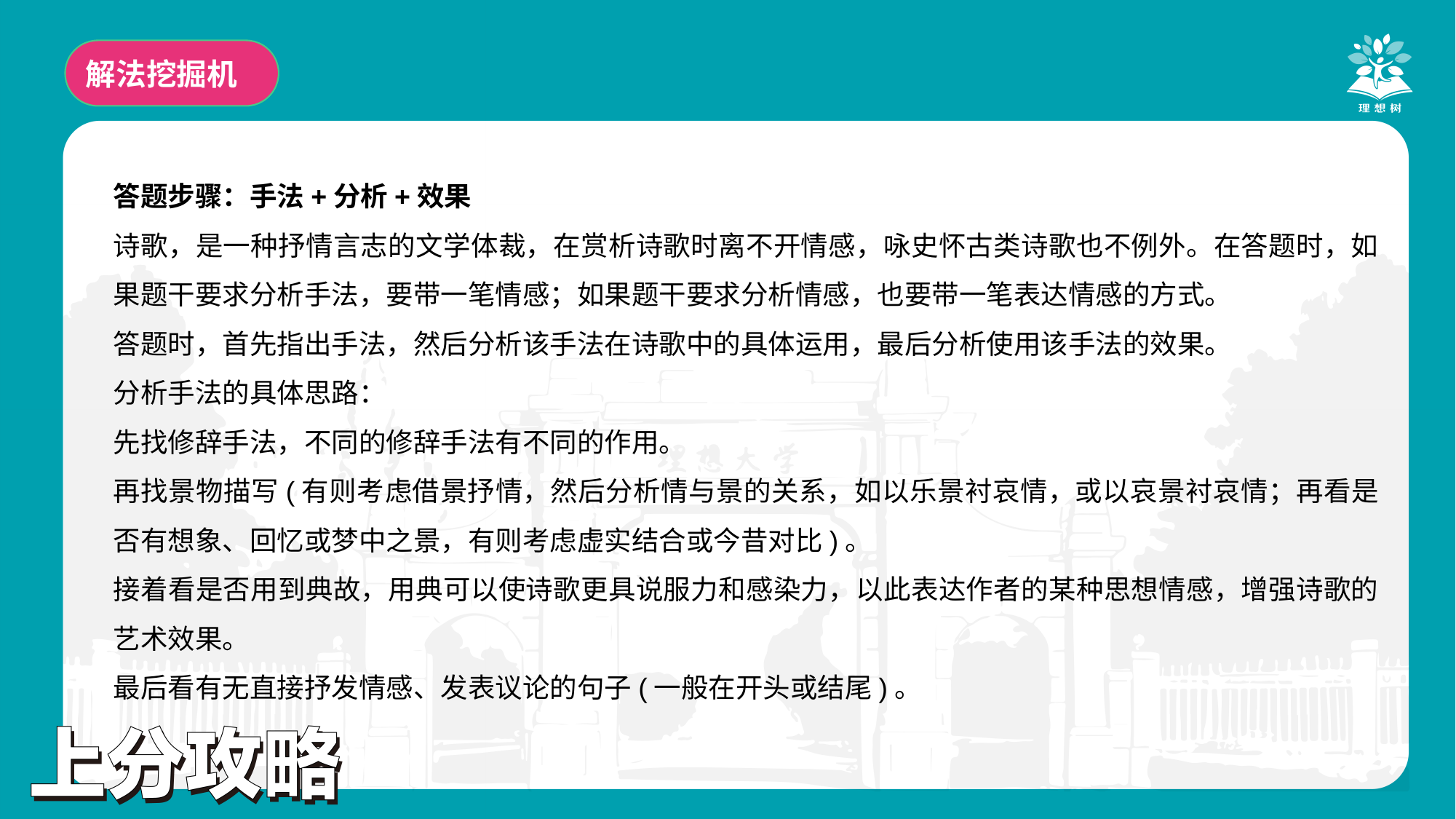

解法挖掘机
答题步骤：手法+分析+效果
诗歌，是一种抒情言志的文学体裁，在赏析诗歌时离不开情感，咏史怀古类诗歌也不例外。在答题时，如果题干要求分析手法，要带一笔情感；如果题干要求分析情感，也要带一笔表达情感的方式。
答题时，首先指出手法，然后分析该手法在诗歌中的具体运用，最后分析使用该手法的效果。
分析手法的具体思路：
先找修辞手法，不同的修辞手法有不同的作用。
再找景物描写(有则考虑借景抒情，然后分析情与景的关系，如以乐景衬哀情，或以哀景衬哀情；再看是否有想象、回忆或梦中之景，有则考虑虚实结合或今昔对比)。
接着看是否用到典故，用典可以使诗歌更具说服力和感染力，以此表达作者的某种思想情感，增强诗歌的艺术效果。
最后看有无直接抒发情感、发表议论的句子(一般在开头或结尾)。